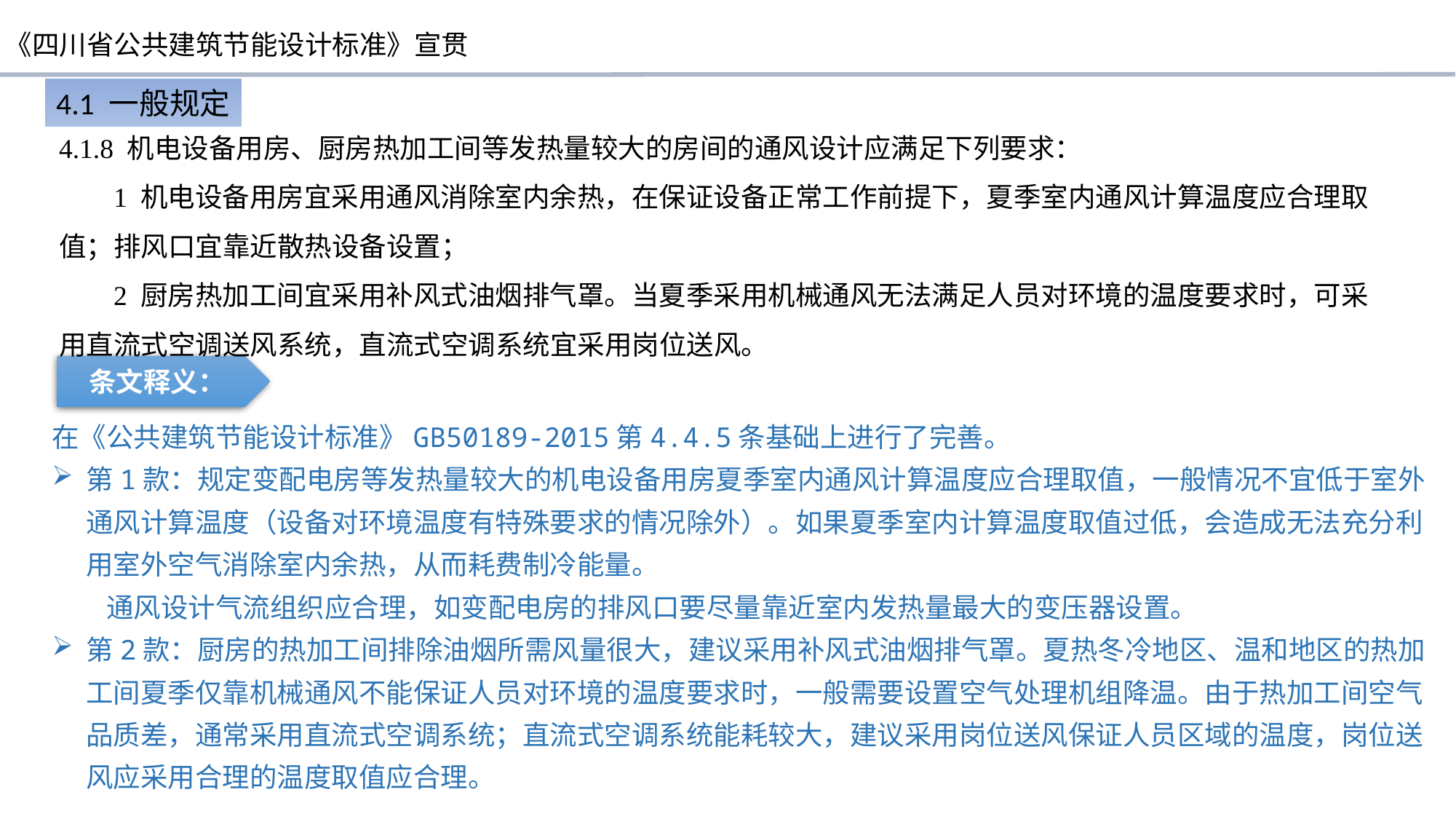

4.1 一般规定
4.1.8 机电设备用房、厨房热加工间等发热量较大的房间的通风设计应满足下列要求：
1 机电设备用房宜采用通风消除室内余热，在保证设备正常工作前提下，夏季室内通风计算温度应合理取值；排风口宜靠近散热设备设置；
2 厨房热加工间宜采用补风式油烟排气罩。当夏季采用机械通风无法满足人员对环境的温度要求时，可采用直流式空调送风系统，直流式空调系统宜采用岗位送风。
条文释义：
在《公共建筑节能设计标准》GB50189-2015第4.4.5条基础上进行了完善。
第1款：规定变配电房等发热量较大的机电设备用房夏季室内通风计算温度应合理取值，一般情况不宜低于室外通风计算温度（设备对环境温度有特殊要求的情况除外）。如果夏季室内计算温度取值过低，会造成无法充分利用室外空气消除室内余热，从而耗费制冷能量。
通风设计气流组织应合理，如变配电房的排风口要尽量靠近室内发热量最大的变压器设置。
第2款：厨房的热加工间排除油烟所需风量很大，建议采用补风式油烟排气罩。夏热冬冷地区、温和地区的热加工间夏季仅靠机械通风不能保证人员对环境的温度要求时，一般需要设置空气处理机组降温。由于热加工间空气品质差，通常采用直流式空调系统；直流式空调系统能耗较大，建议采用岗位送风保证人员区域的温度，岗位送风应采用合理的温度取值应合理。